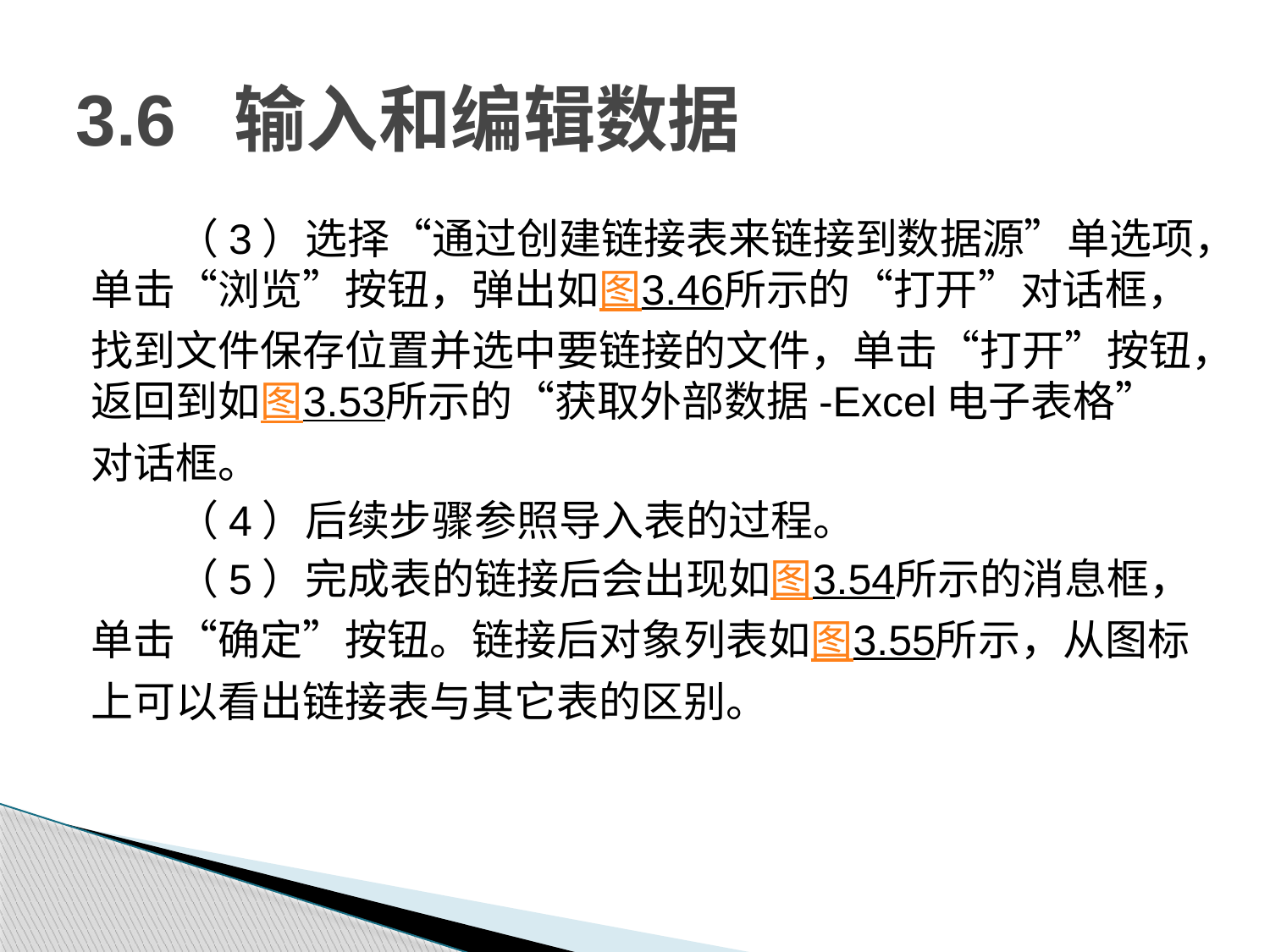

# 3.6  输入和编辑数据
（3）选择“通过创建链接表来链接到数据源”单选项，单击“浏览”按钮，弹出如图3.46所示的“打开”对话框，找到文件保存位置并选中要链接的文件，单击“打开”按钮，返回到如图3.53所示的“获取外部数据-Excel电子表格”对话框。
（4）后续步骤参照导入表的过程。
（5）完成表的链接后会出现如图3.54所示的消息框，单击“确定”按钮。链接后对象列表如图3.55所示，从图标上可以看出链接表与其它表的区别。